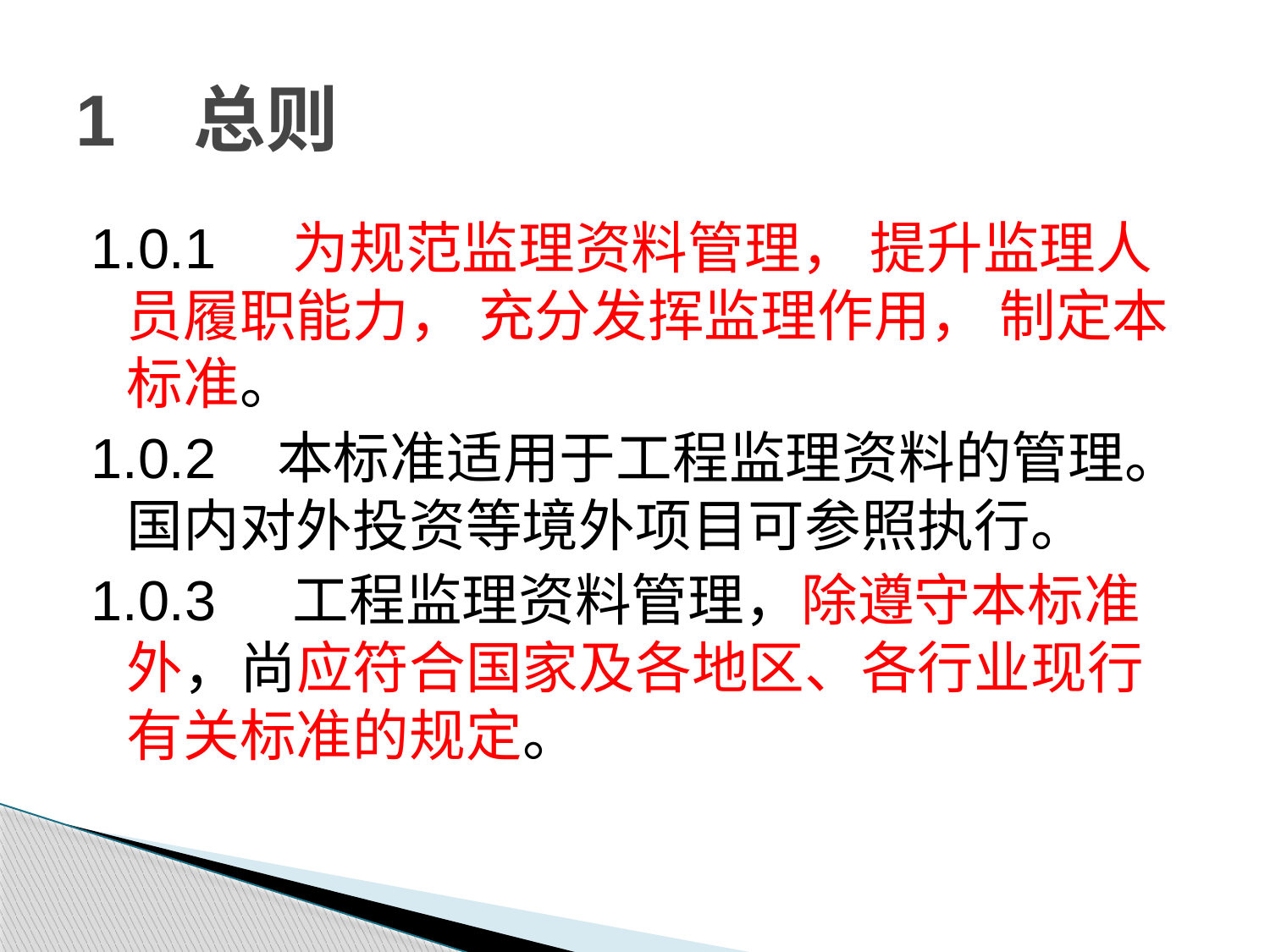

# 1   总则
1.0.1    为规范监理资料管理， 提升监理人员履职能力， 充分发挥监理作用， 制定本标准。
1.0.2   本标准适用于工程监理资料的管理。国内对外投资等境外项目可参照执行。
1.0.3    工程监理资料管理，除遵守本标准外，尚应符合国家及各地区、各行业现行有关标准的规定。